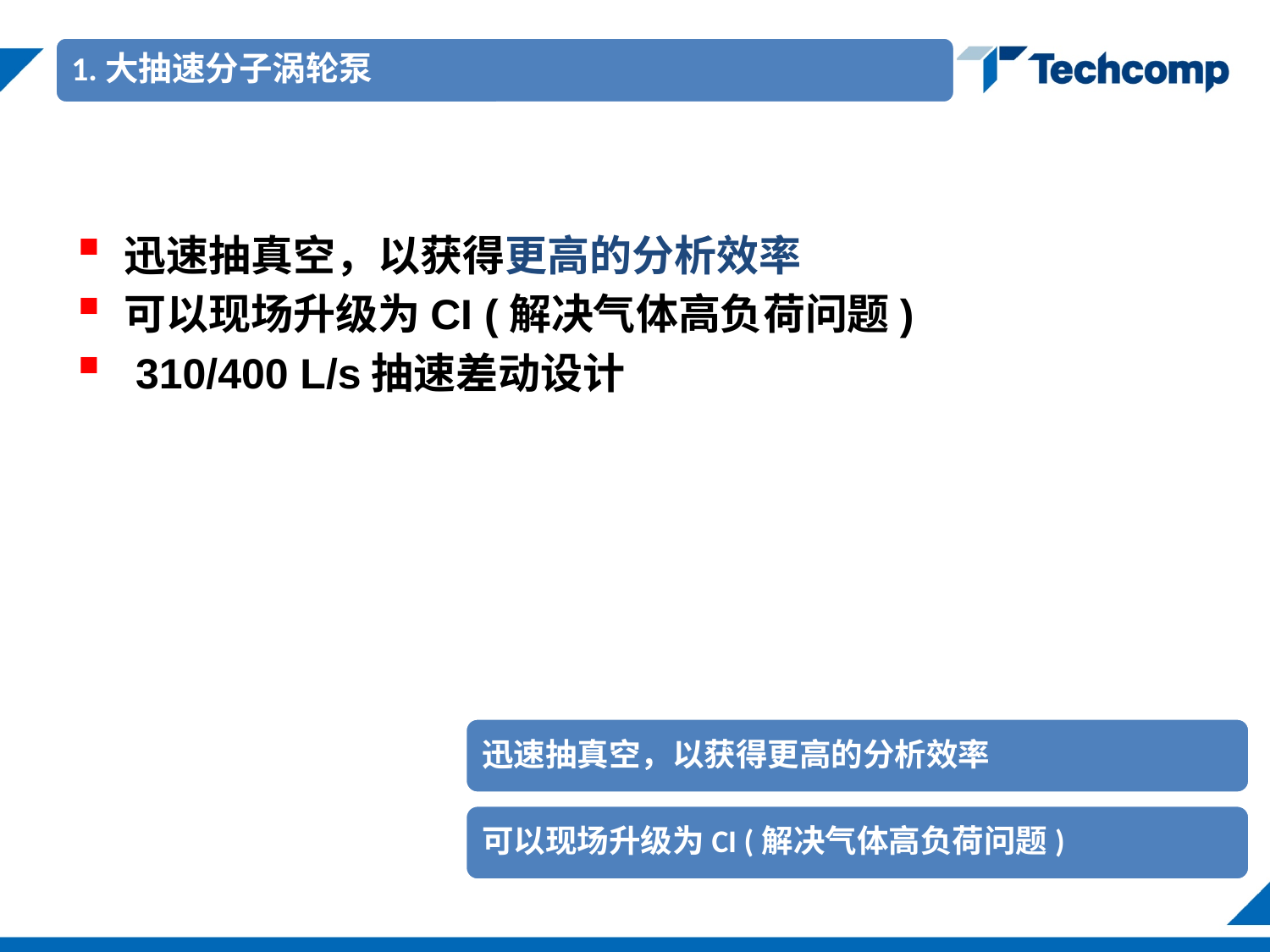

1.大抽速分子涡轮泵
迅速抽真空，以获得更高的分析效率
可以现场升级为CI (解决气体高负荷问题)
 310/400 L/s抽速差动设计
迅速抽真空，以获得更高的分析效率
可以现场升级为CI (解决气体高负荷问题)